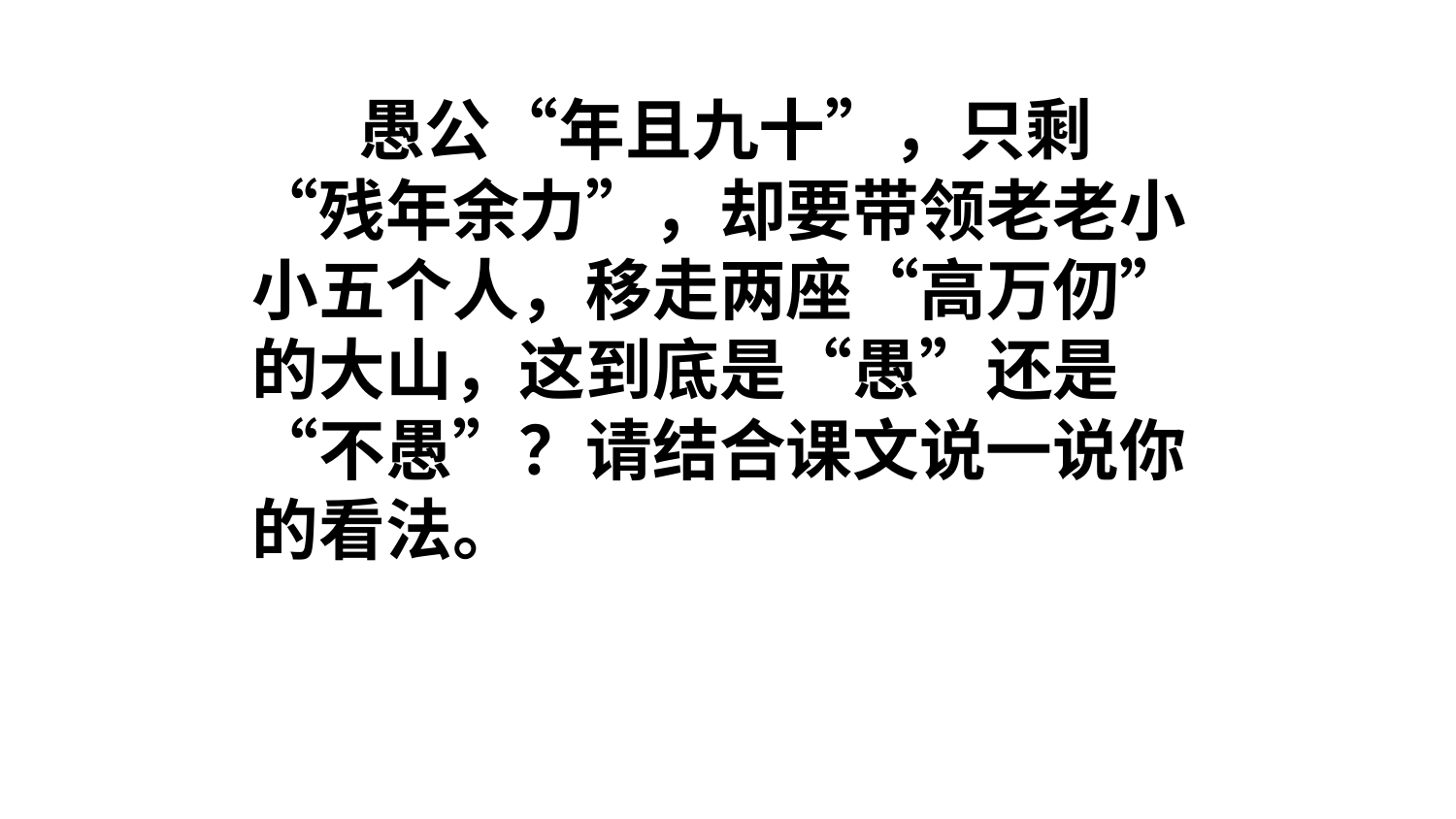

愚公“年且九十”，只剩“残年余力”，却要带领老老小小五个人，移走两座“高万仞” 的大山，这到底是“愚”还是“不愚”？请结合课文说一说你的看法。